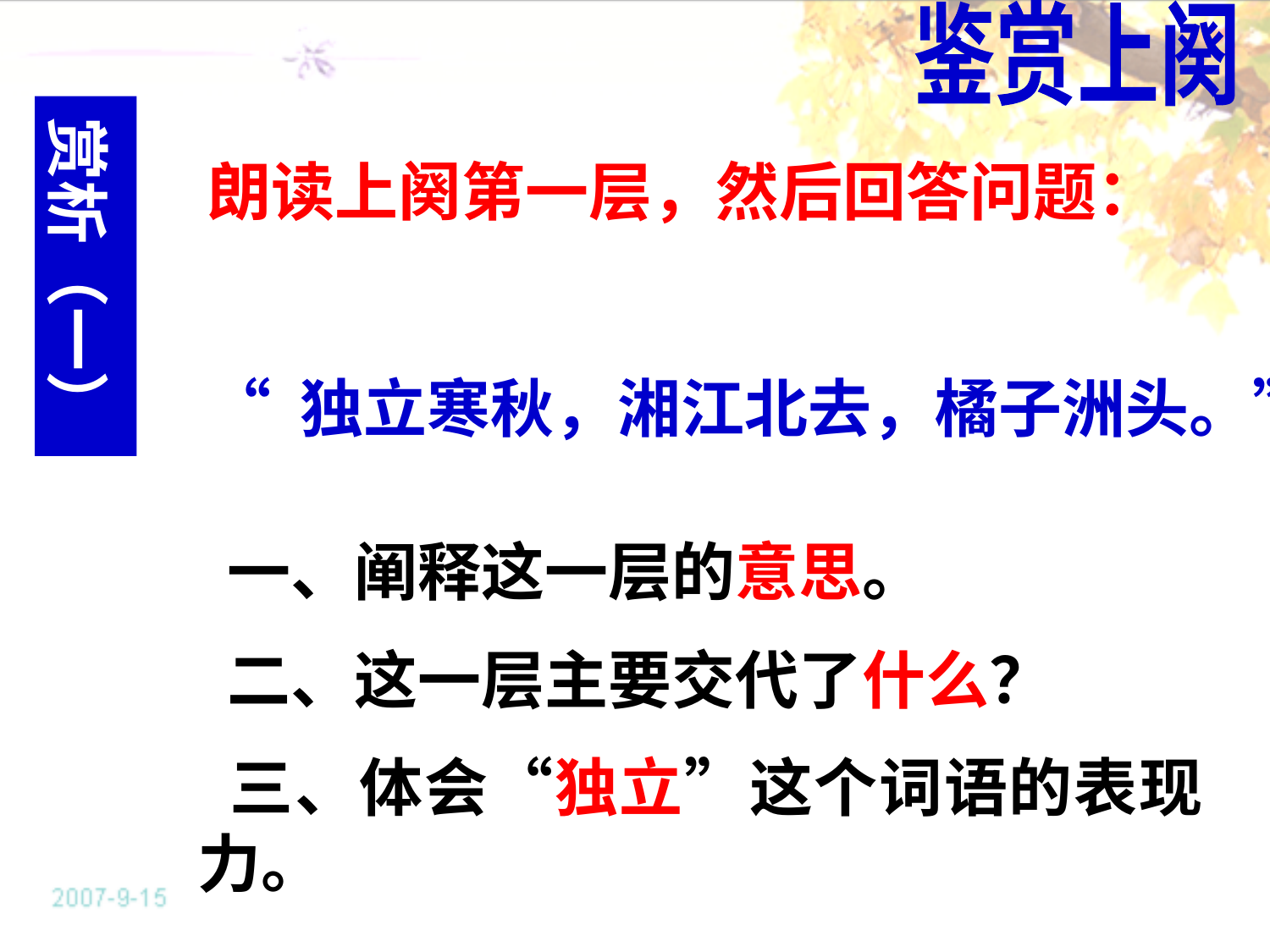

鉴赏上阕
赏析（一）
朗读上阕第一层，然后回答问题：

“ 独立寒秋，湘江北去，橘子洲头。”

 一、阐释这一层的意思。
 二、这一层主要交代了什么？
 三、体会“独立”这个词语的表现力。
17